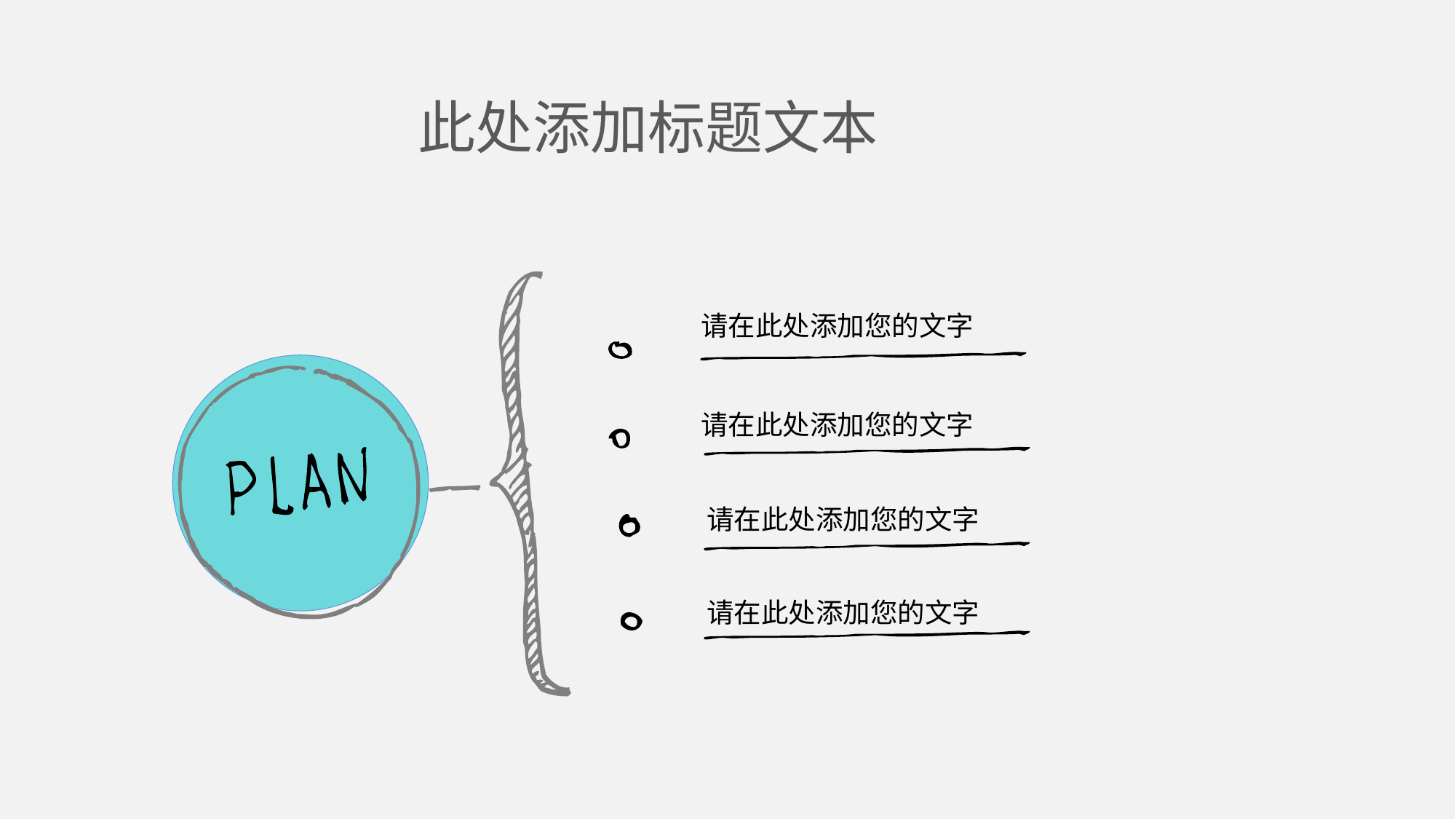

此处添加标题文本

请在此处添加您的文字

请在此处添加您的文字

请在此处添加您的文字

请在此处添加您的文字